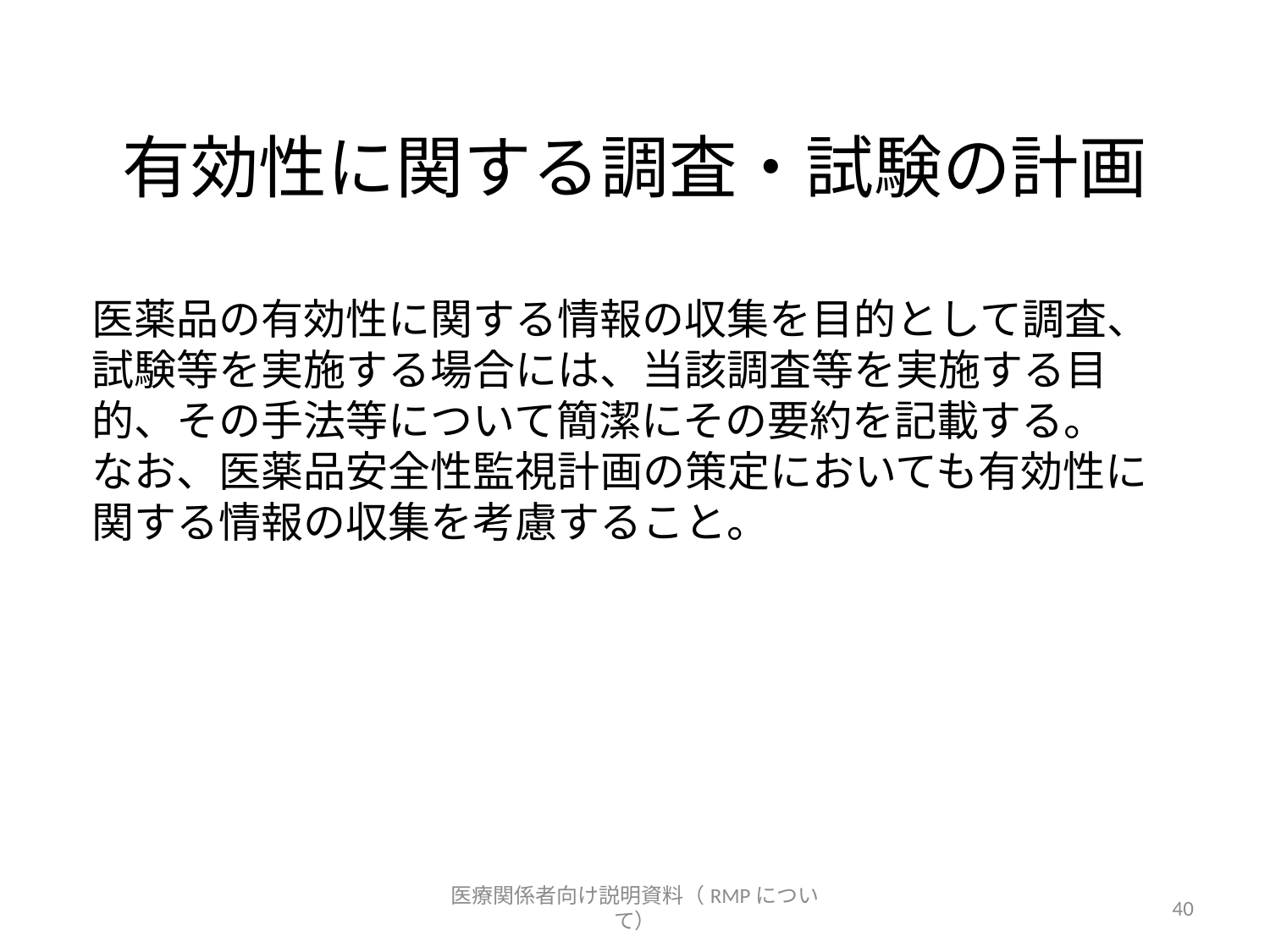

# 有効性に関する調査・試験の計画
医薬品の有効性に関する情報の収集を目的として調査、試験等を実施する場合には、当該調査等を実施する目的、その手法等について簡潔にその要約を記載する。
なお、医薬品安全性監視計画の策定においても有効性に関する情報の収集を考慮すること。
医療関係者向け説明資料（RMPについて）
40